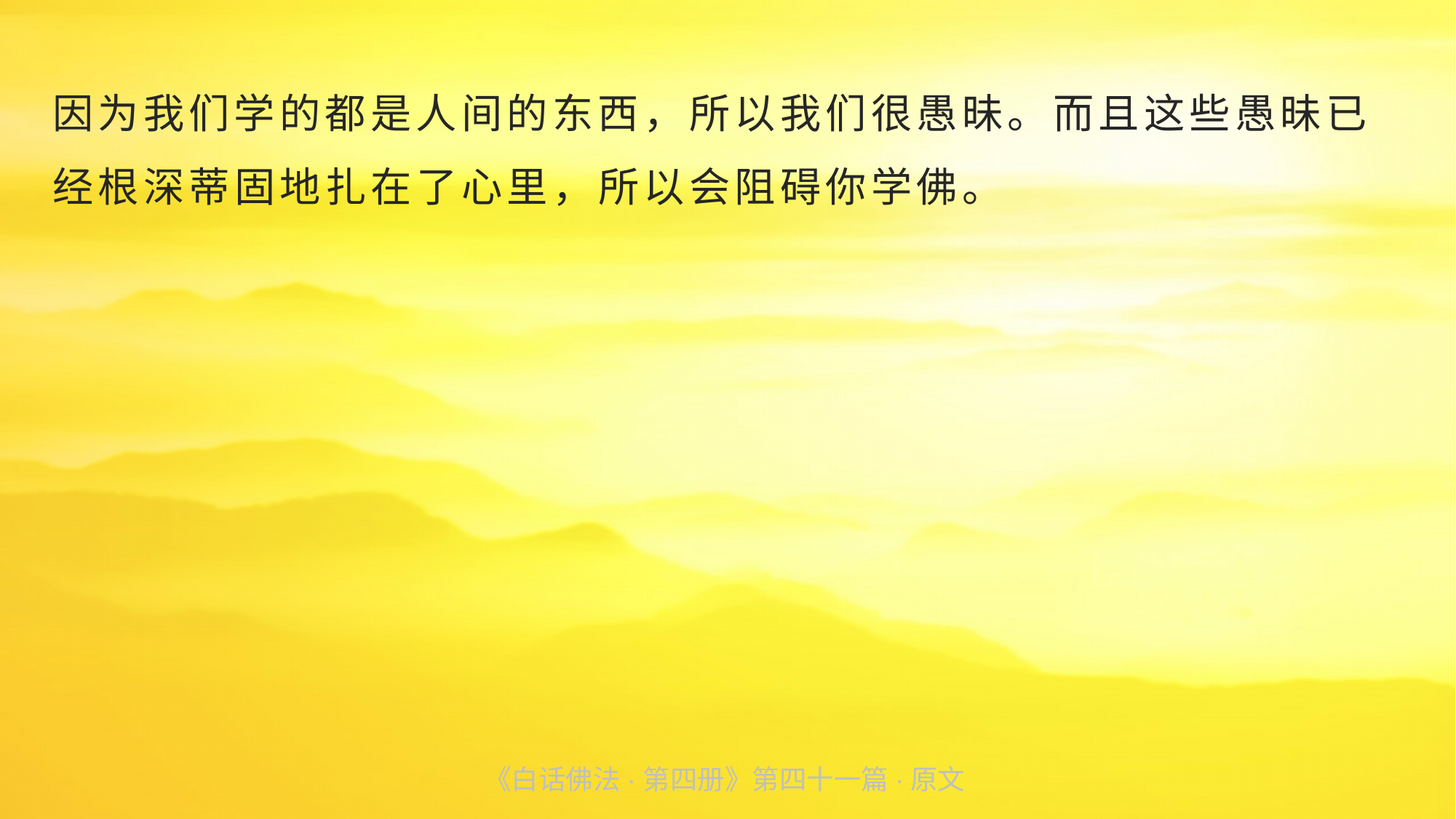

因为我们学的都是人间的东西，所以我们很愚昧。而且这些愚昧已经根深蒂固地扎在了心里，所以会阻碍你学佛。

《白话佛法·第四册》第四十一篇·原文